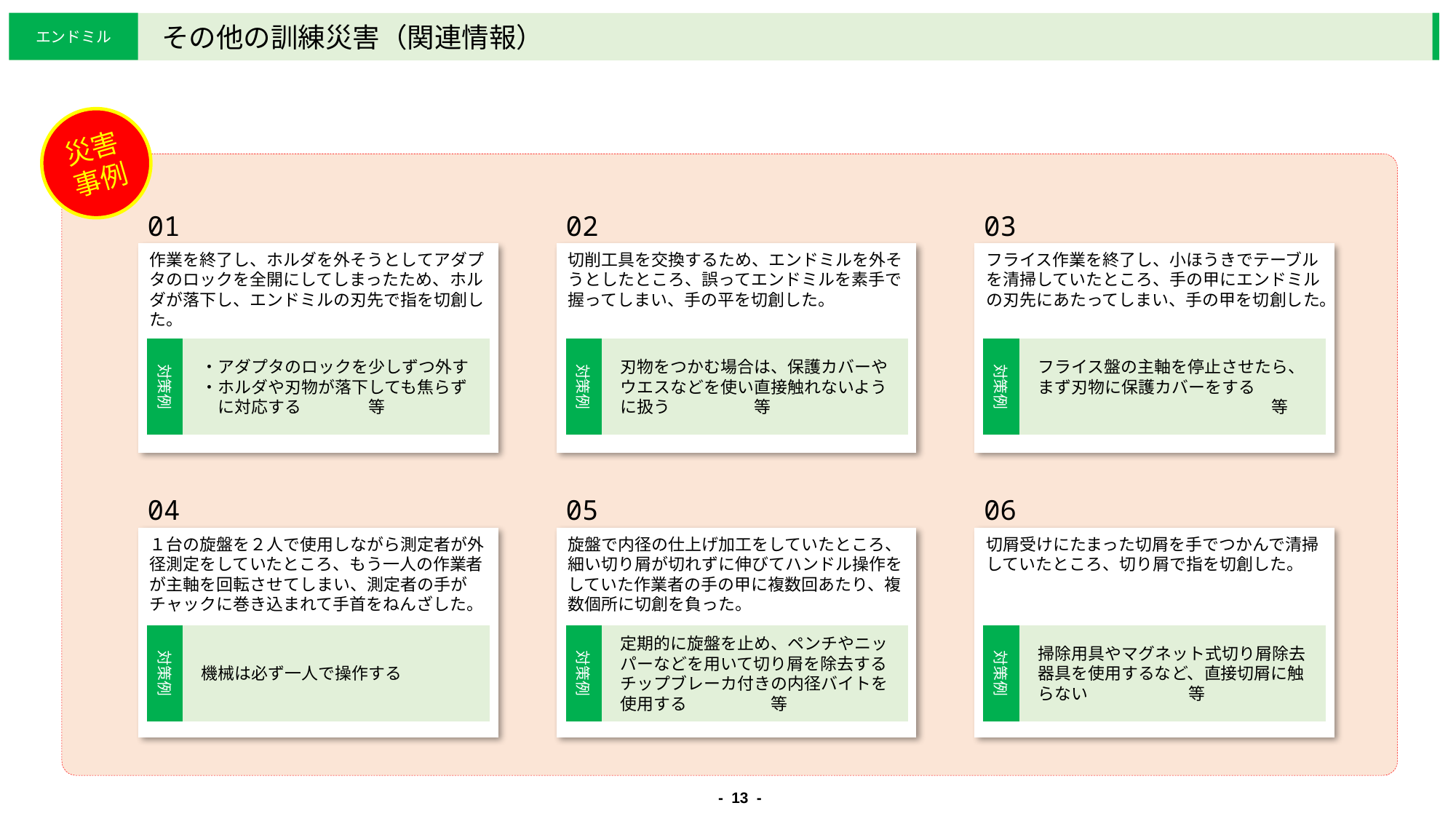

エンドミル

その他の訓練災害（関連情報）
災害事例

01
作業を終了し、ホルダを外そうとしてアダプタのロックを全開にしてしまったため、ホルダが落下し、エンドミルの刃先で指を切創した。

02
切削工具を交換するため、エンドミルを外そうとしたところ、誤ってエンドミルを素手で握ってしまい、手の平を切創した。

03
フライス作業を終了し、小ほうきでテーブルを清掃していたところ、手の甲にエンドミルの刃先にあたってしまい、手の甲を切創した。

04
１台の旋盤を２人で使用しながら測定者が外径測定をしていたところ、もう一人の作業者が主軸を回転させてしまい、測定者の手がチャックに巻き込まれて手首をねんざした。
05
旋盤で内径の仕上げ加工をしていたところ、細い切り屑が切れずに伸びてハンドル操作をしていた作業者の手の甲に複数回あたり、複数個所に切創を負った。

06
切屑受けにたまった切屑を手でつかんで清掃していたところ、切り屑で指を切創した。
対策例
・アダプタのロックを少しずつ外す
・ホルダや刃物が落下しても焦らず
　に対応する　　　　等
対策例
刃物をつかむ場合は、保護カバーやウエスなどを使い直接触れないように扱う　　　　　等
対策例
フライス盤の主軸を停止させたら、まず刃物に保護カバーをする
　　　　　　　　　　　　　　等
対策例
機械は必ず一人で操作する
対策例
定期的に旋盤を止め、ペンチやニッパーなどを用いて切り屑を除去する
チップブレーカ付きの内径バイトを使用する　　　　　等
対策例
掃除用具やマグネット式切り屑除去器具を使用するなど、直接切屑に触らない　　　　　　等
-  13  -